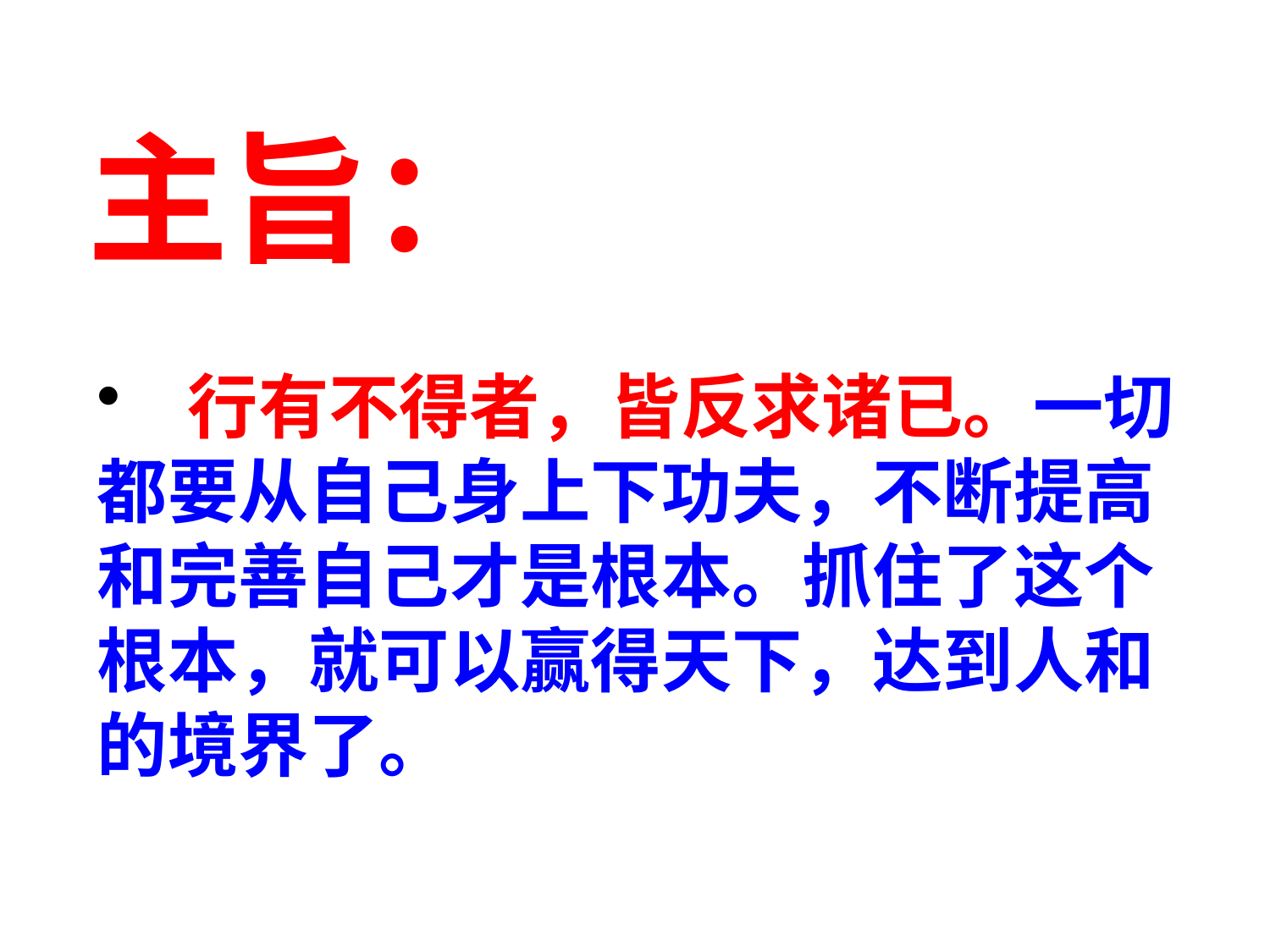

# 主旨：
   行有不得者，皆反求诸已。一切都要从自己身上下功夫，不断提高和完善自己才是根本。抓住了这个根本，就可以赢得天下，达到人和的境界了。